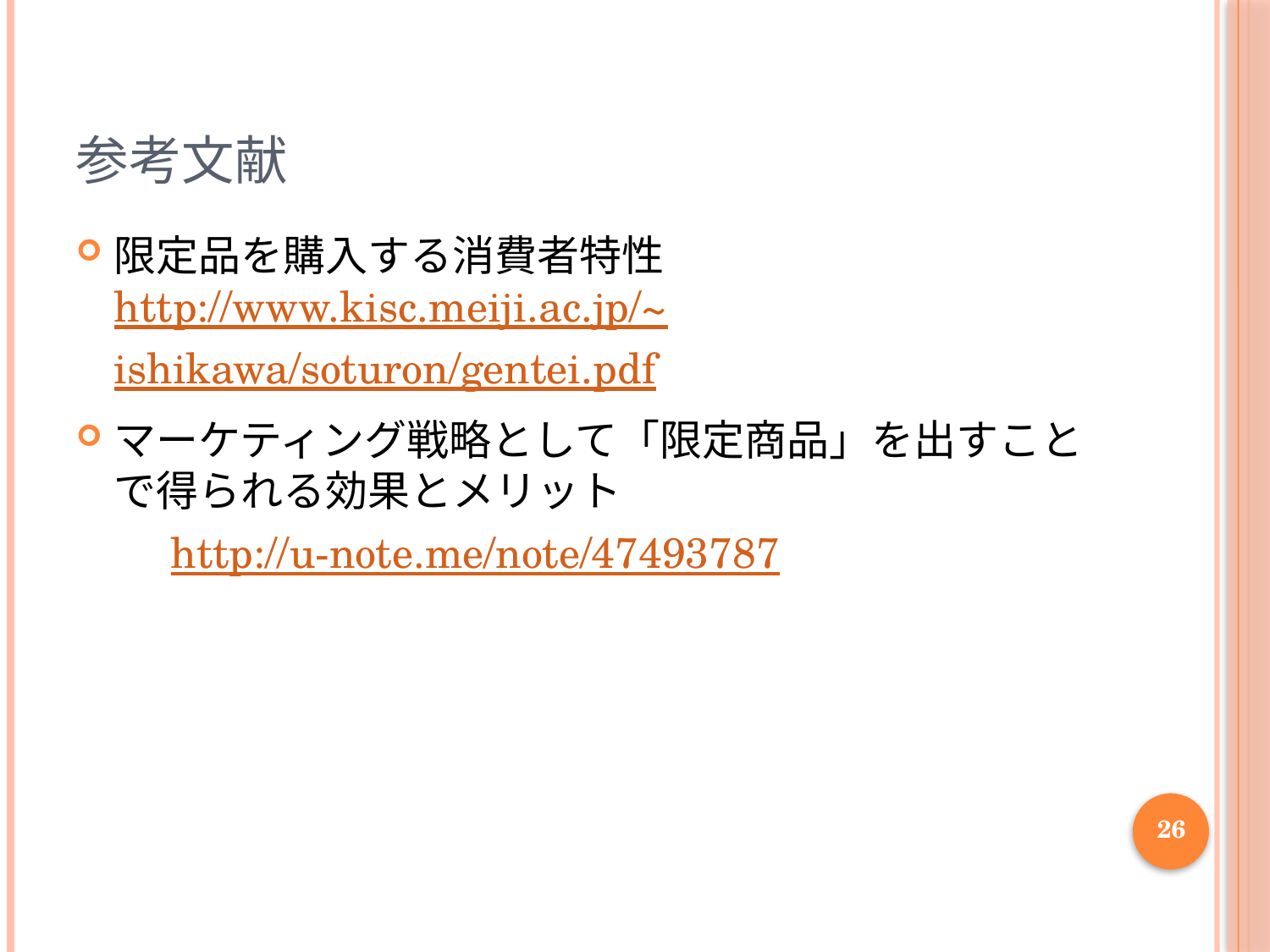

# 参考文献
限定品を購入する消費者特性　http://www.kisc.meiji.ac.jp/~ishikawa/soturon/gentei.pdf
マーケティング戦略として「限定商品」を出すことで得られる効果とメリット
　　http://u-note.me/note/47493787

26